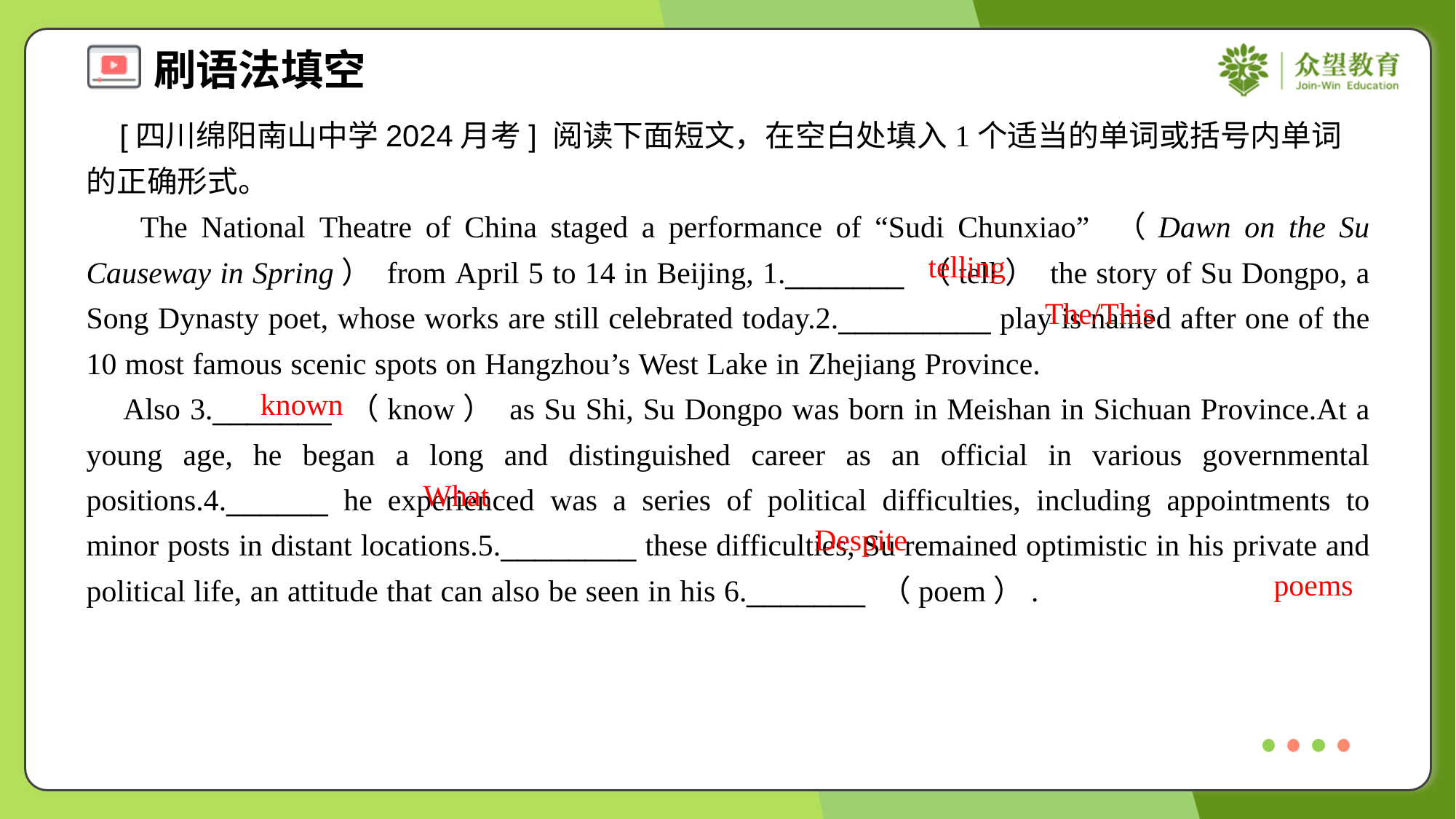

[四川绵阳南山中学2024月考] 阅读下面短文，在空白处填入1个适当的单词或括号内单词的正确形式。
    The National Theatre of China staged a performance of “Sudi Chunxiao” （Dawn on the Su Causeway in Spring） from April 5 to 14 in Beijing, 1._______ （tell） the story of Su Dongpo, a Song Dynasty poet, whose works are still celebrated today.2._________ play is named after one of the 10 most famous scenic spots on Hangzhou’s West Lake in Zhejiang Province.
    Also 3._______ （know） as Su Shi, Su Dongpo was born in Meishan in Sichuan Province.At a young age, he began a long and distinguished career as an official in various governmental positions.4.______ he experienced was a series of political difficulties, including appointments to minor posts in distant locations.5.________ these difficulties, Su remained optimistic in his private and political life, an attitude that can also be seen in his 6._______ （poem）.

telling
The/This
known
What
Despite
poems